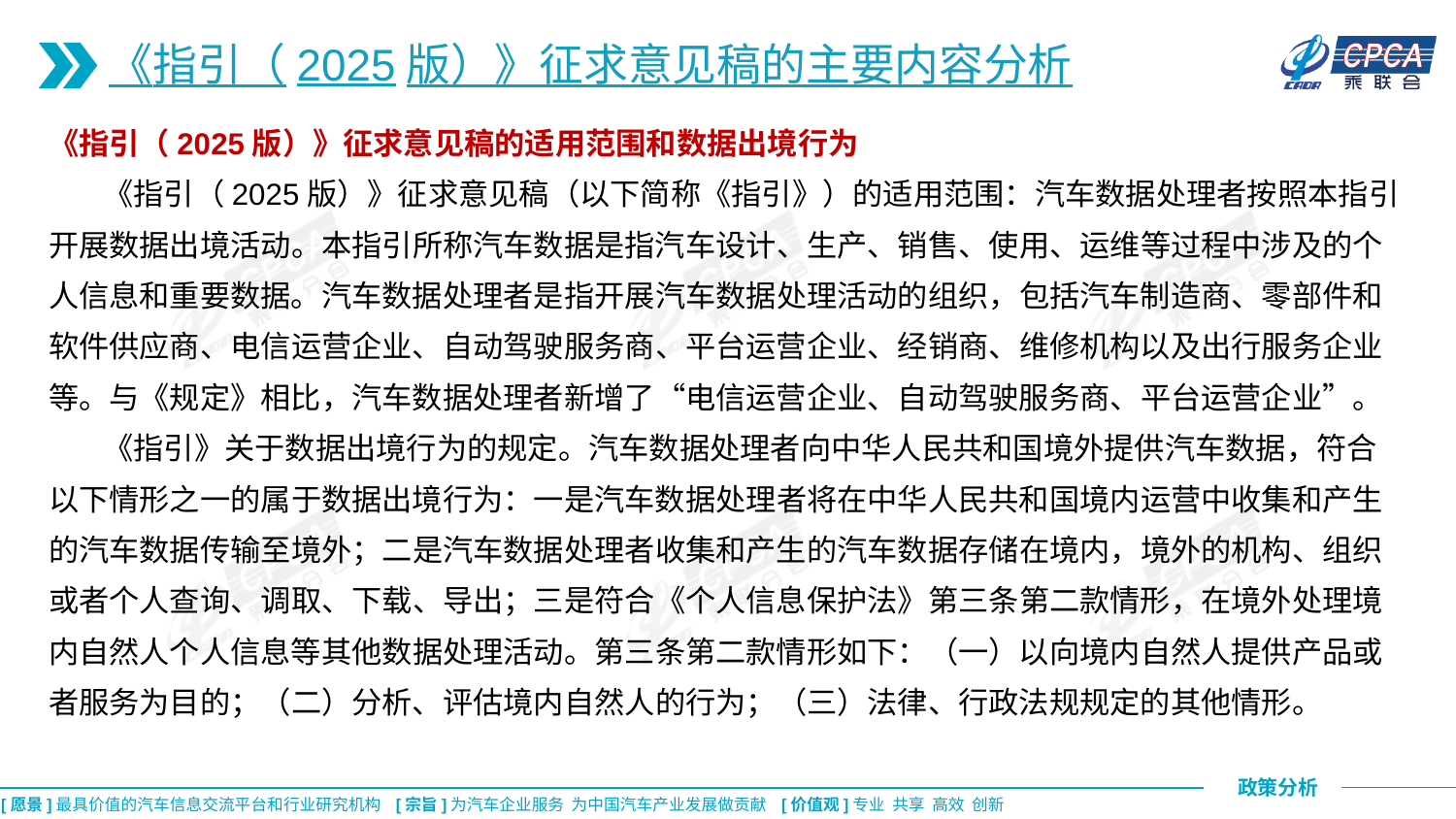

《指引（2025版）》征求意见稿的主要内容分析
《指引（2025版）》征求意见稿的适用范围和数据出境行为
       《指引（2025版）》征求意见稿（以下简称《指引》）的适用范围：汽车数据处理者按照本指引开展数据出境活动。本指引所称汽车数据是指汽车设计、生产、销售、使用、运维等过程中涉及的个人信息和重要数据。汽车数据处理者是指开展汽车数据处理活动的组织，包括汽车制造商、零部件和软件供应商、电信运营企业、自动驾驶服务商、平台运营企业、经销商、维修机构以及出行服务企业等。与《规定》相比，汽车数据处理者新增了“电信运营企业、自动驾驶服务商、平台运营企业”。
       《指引》关于数据出境行为的规定。汽车数据处理者向中华人民共和国境外提供汽车数据，符合以下情形之一的属于数据出境行为：一是汽车数据处理者将在中华人民共和国境内运营中收集和产生的汽车数据传输至境外；二是汽车数据处理者收集和产生的汽车数据存储在境内，境外的机构、组织或者个人查询、调取、下载、导出；三是符合《个人信息保护法》第三条第二款情形，在境外处理境内自然人个人信息等其他数据处理活动。第三条第二款情形如下：（一）以向境内自然人提供产品或者服务为目的；（二）分析、评估境内自然人的行为；（三）法律、行政法规规定的其他情形。